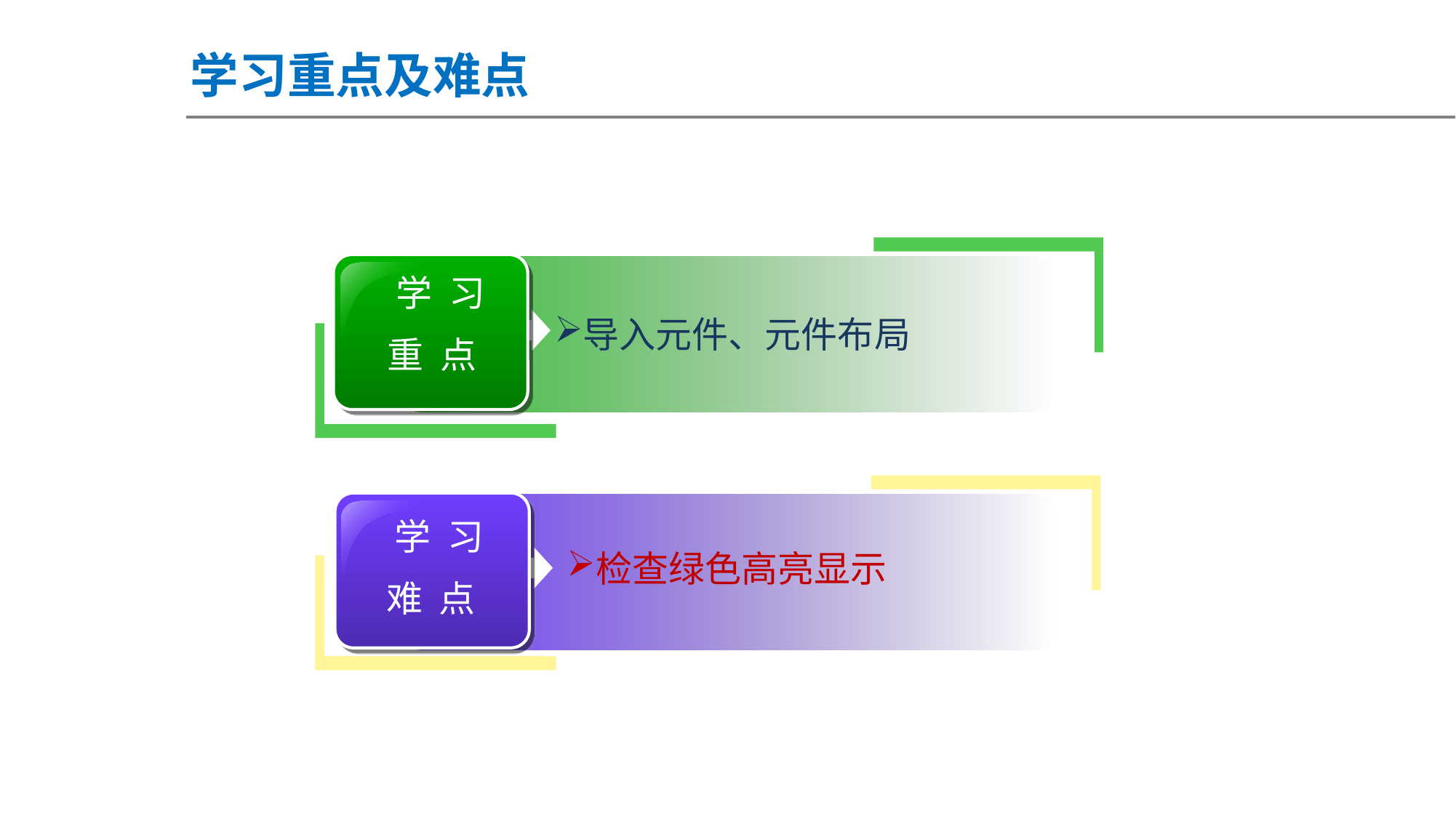

学习重点及难点

 学  习
重  点
导入元件、元件布局

 学  习
难  点
检查绿色高亮显示